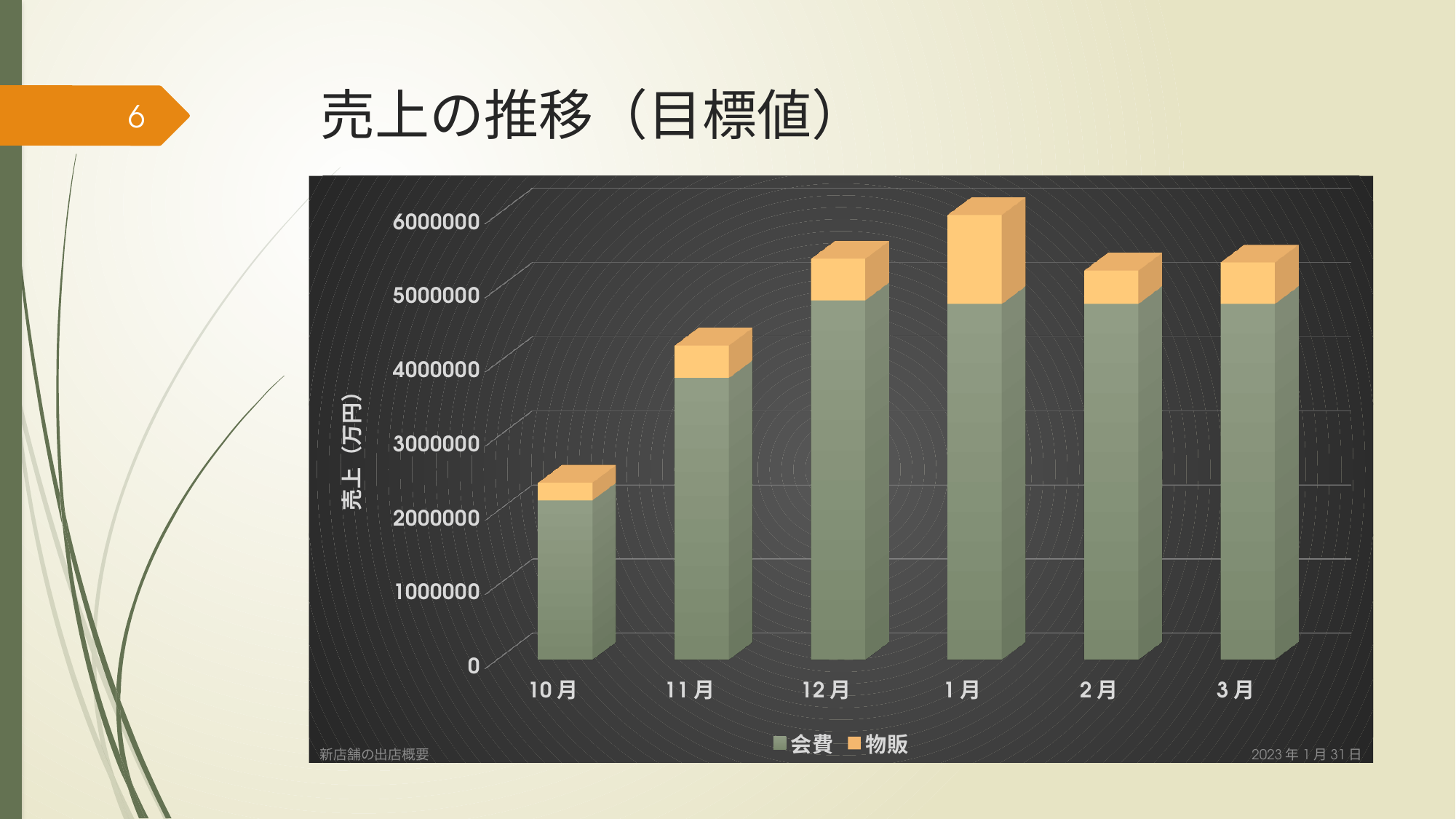

# 売上の推移（目標値）
6

[unsupported chart]

2023年1月31日
新店舗の出店概要